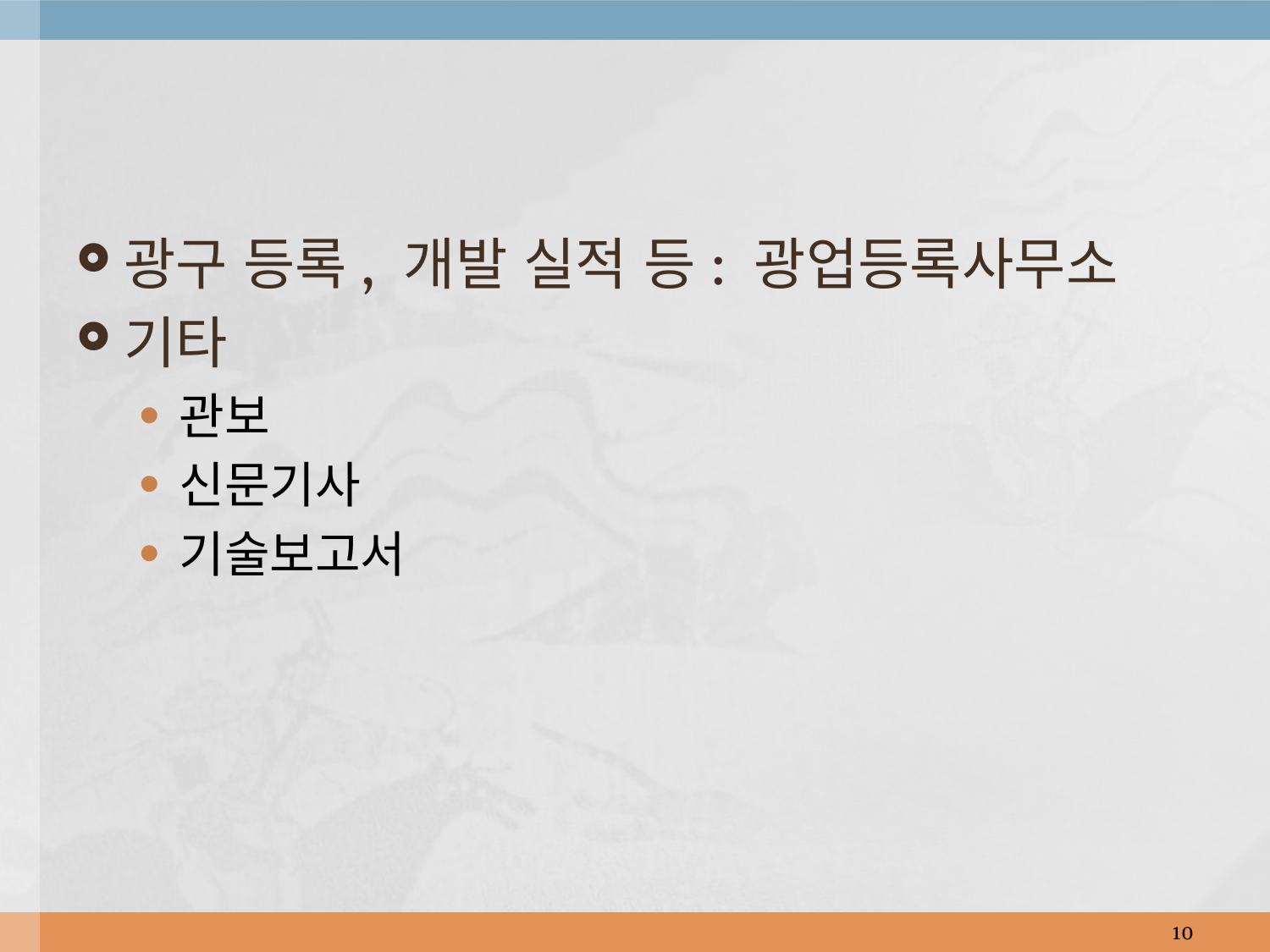

광구 등록, 개발 실적 등: 광업등록사무소
기타
관보
신문기사
기술보고서

10